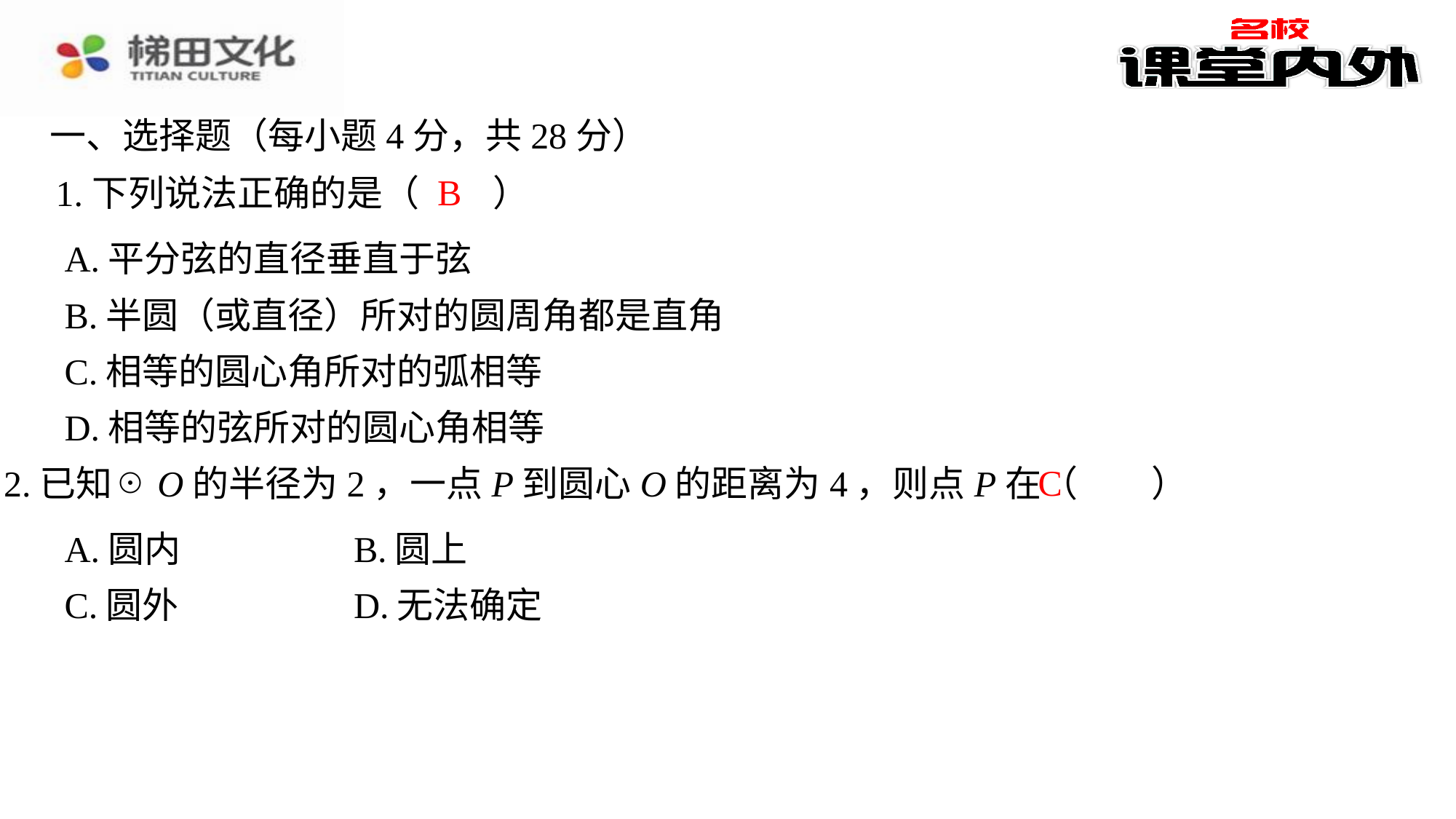

一、选择题（每小题4分，共28分）
B
1.下列说法正确的是（　B　）
| A.平分弦的直径垂直于弦 |
| --- |
| B.半圆（或直径）所对的圆周角都是直角 |
| C.相等的圆心角所对的弧相等 |
| D.相等的弦所对的圆心角相等 |
C
2.已知☉O的半径为2，一点P到圆心O的距离为4，则点P在（　C　）
| A.圆内 | B.圆上 |
| --- | --- |
| C.圆外 | D.无法确定 |